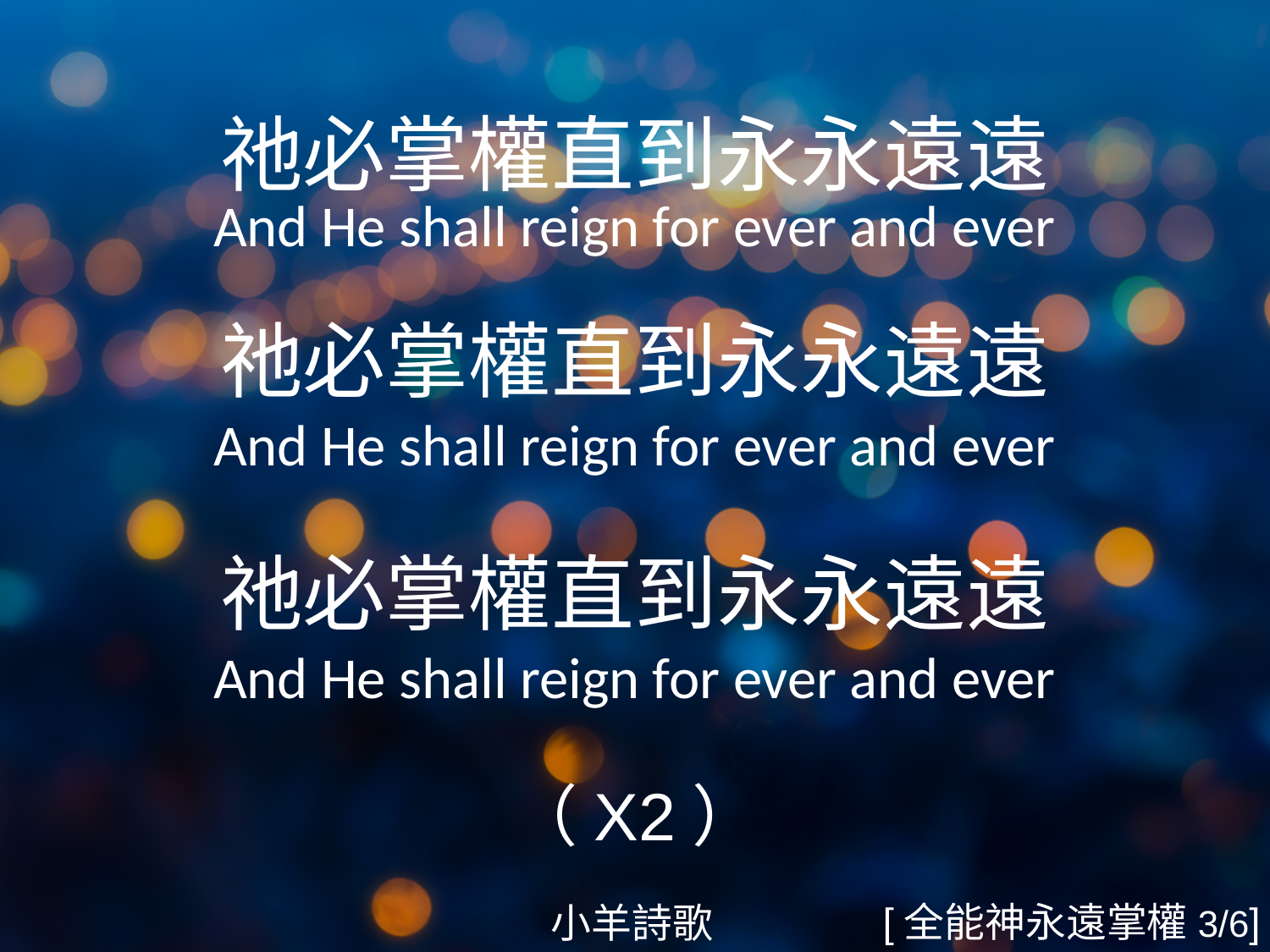

祂必掌權直到永永遠遠
And He shall reign for ever and ever

祂必掌權直到永永遠遠
And He shall reign for ever and ever

祂必掌權直到永永遠遠
And He shall reign for ever and ever

（X2）
#

[全能神永遠掌權3/6]
小羊詩歌